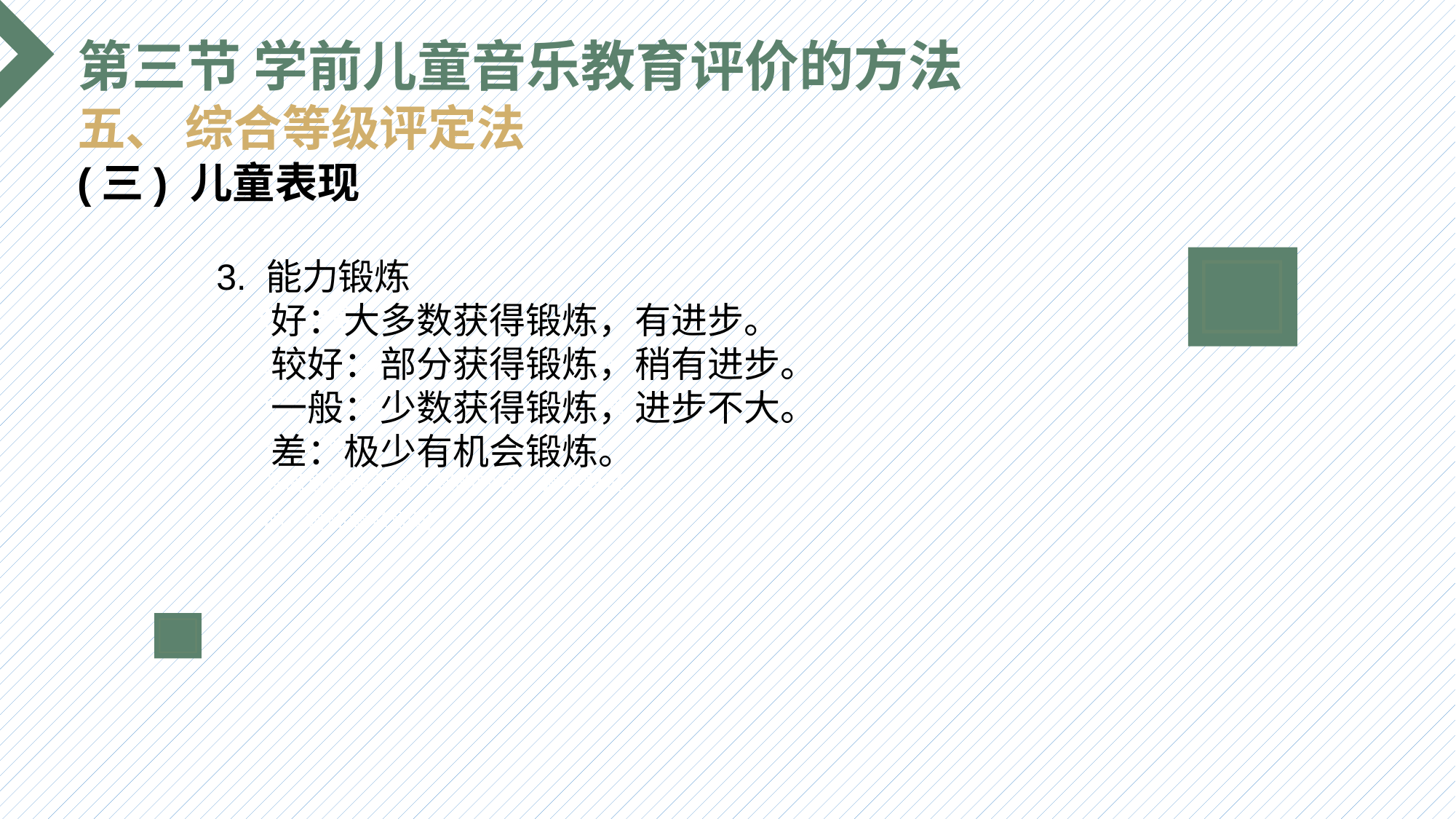

第三节 学前儿童音乐教育评价的方法
五、 综合等级评定法
(三) 儿童表现

3. 能力锻炼
好：大多数获得锻炼，有进步。
较好：部分获得锻炼，稍有进步。
一般：少数获得锻炼，进步不大。
差：极少有机会锻炼。

选题背景
输入您的内容，请简要说明，言简意赅即可输入您的内容，请简要说明，言简意赅即可输入您的内容，请简要说明，言简意赅即可输入您的内容，请简要说明，言简意赅即可